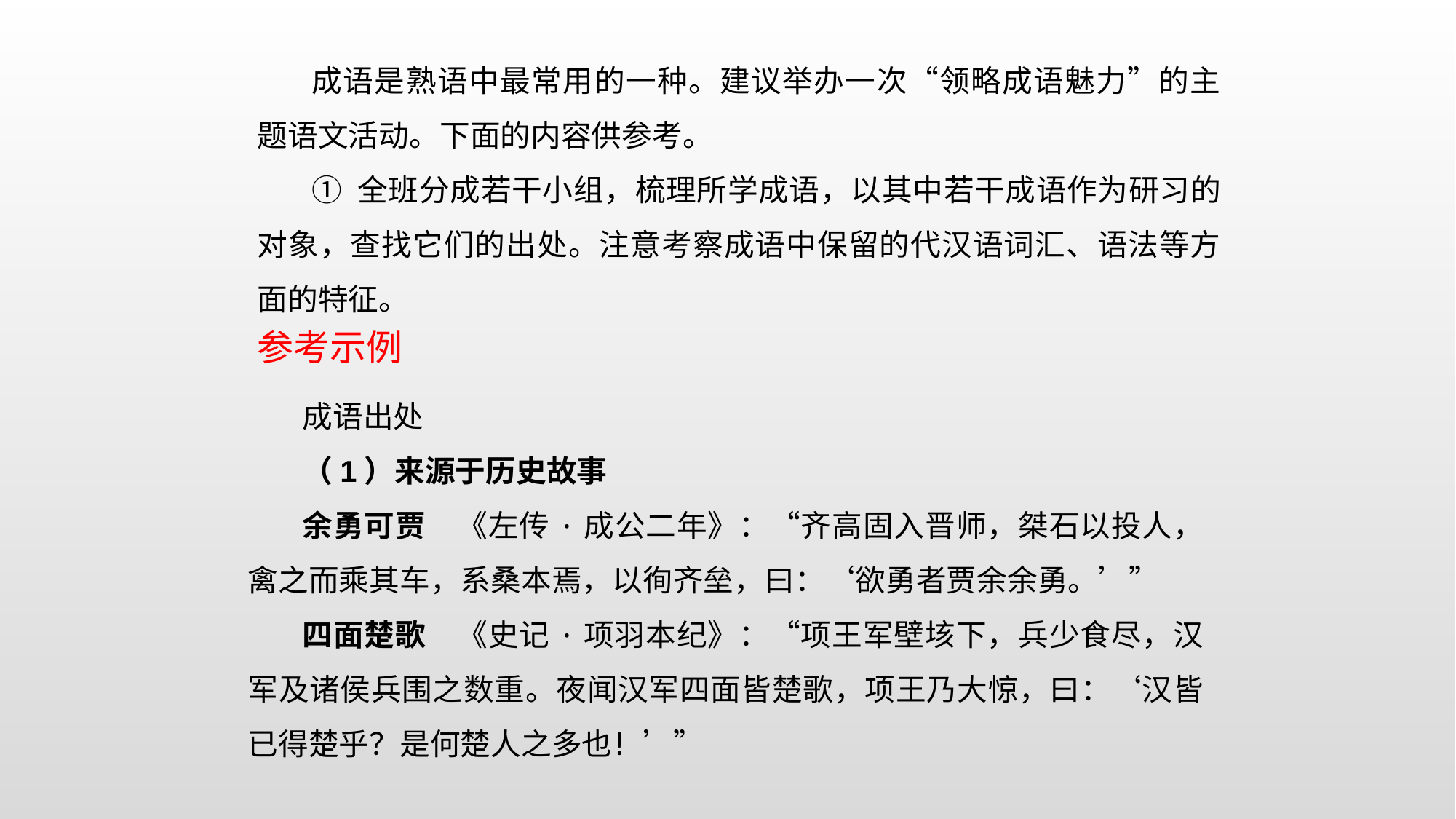

成语是熟语中最常用的一种。建议举办一次“领略成语魅力”的主题语文活动。下面的内容供参考。
① 全班分成若干小组，梳理所学成语，以其中若干成语作为研习的对象，查找它们的出处。注意考察成语中保留的代汉语词汇、语法等方面的特征。
参考示例
成语出处
（1）来源于历史故事
余勇可贾　《左传·成公二年》：“齐高固入晋师，桀石以投人，禽之而乘其车，系桑本焉，以徇齐垒，曰：‘欲勇者贾余余勇。’”
四面楚歌　《史记·项羽本纪》：“项王军壁垓下，兵少食尽，汉军及诸侯兵围之数重。夜闻汉军四面皆楚歌，项王乃大惊，曰：‘汉皆已得楚乎？是何楚人之多也！’”